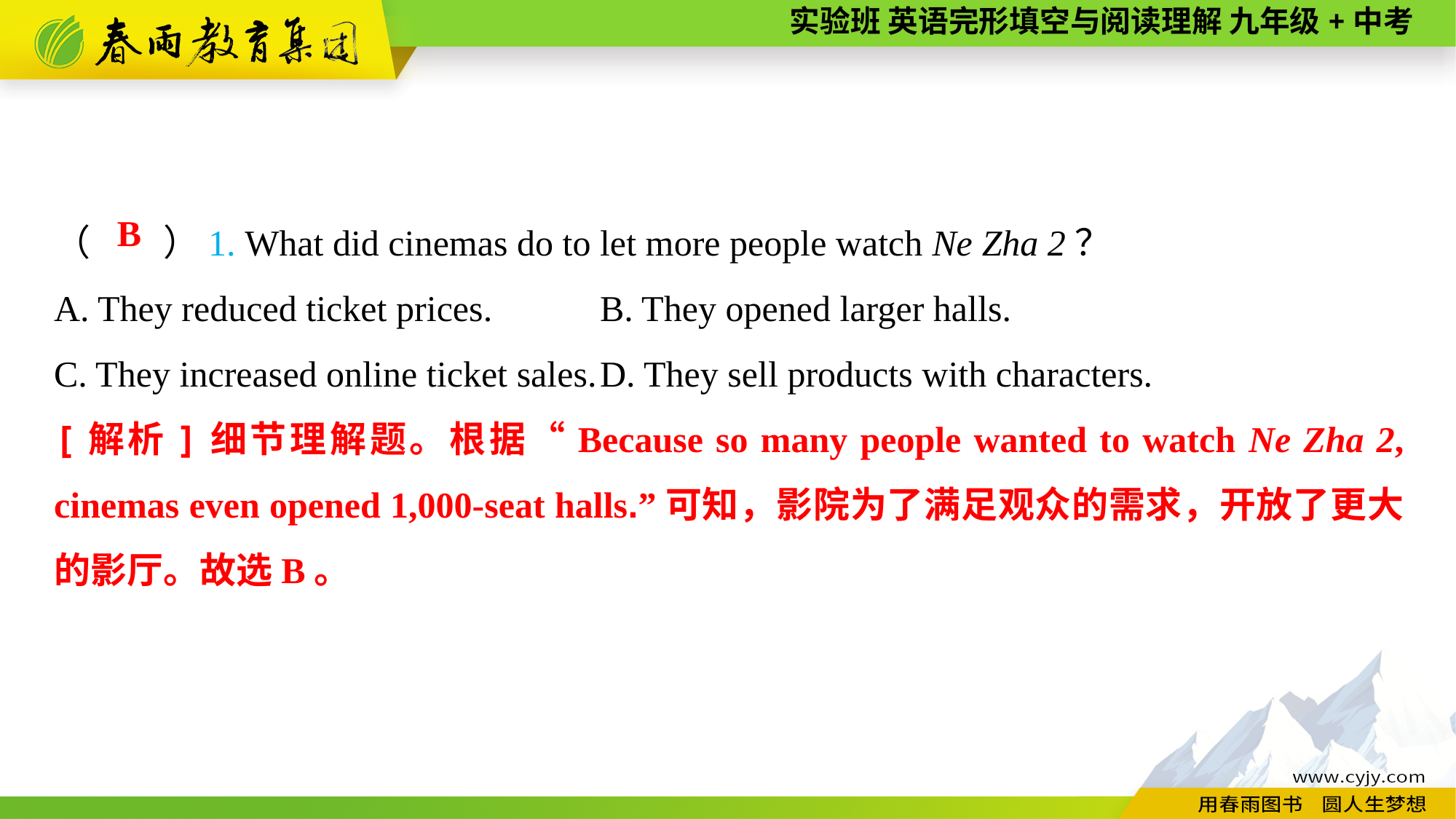

（　　）1. What did cinemas do to let more people watch Ne Zha 2？
A. They reduced ticket prices.	B. They opened larger halls.
C. They increased online ticket sales.	D. They sell products with characters.
B
[解析]细节理解题。根据“Because so many people wanted to watch Ne Zha 2, cinemas even opened 1,000-seat halls.”可知，影院为了满足观众的需求，开放了更大的影厅。故选B。